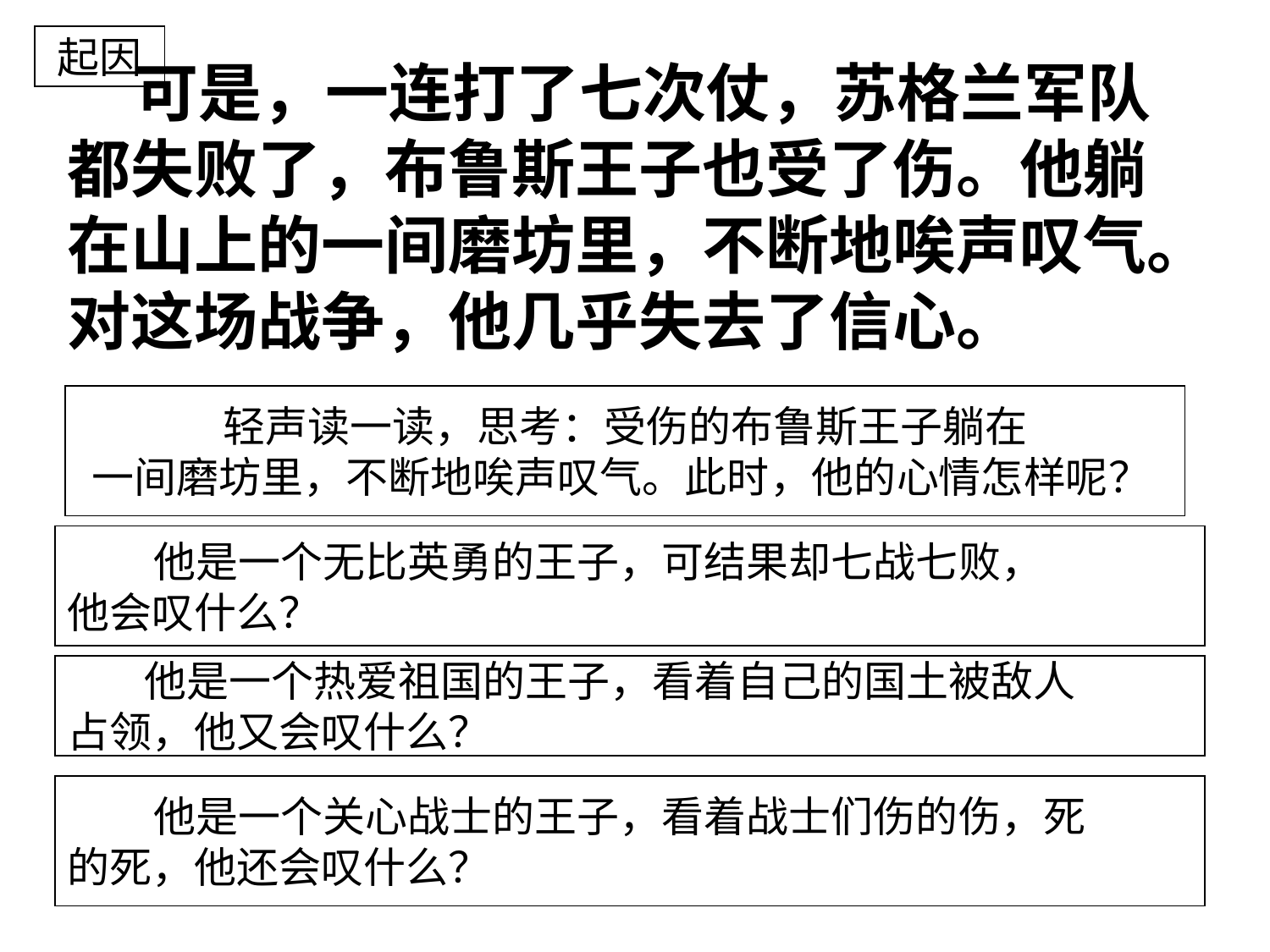

起因
      可是，一连打了七次仗，苏格兰军队都失败了，布鲁斯王子也受了伤。他躺在山上的一间磨坊里，不断地唉声叹气。对这场战争，他几乎失去了信心。
轻声读一读，思考：受伤的布鲁斯王子躺在
一间磨坊里，不断地唉声叹气。此时，他的心情怎样呢？
        他是一个无比英勇的王子，可结果却七战七败，
他会叹什么？
       他是一个热爱祖国的王子，看着自己的国土被敌人
占领，他又会叹什么？
        他是一个关心战士的王子，看着战士们伤的伤，死
的死，他还会叹什么？